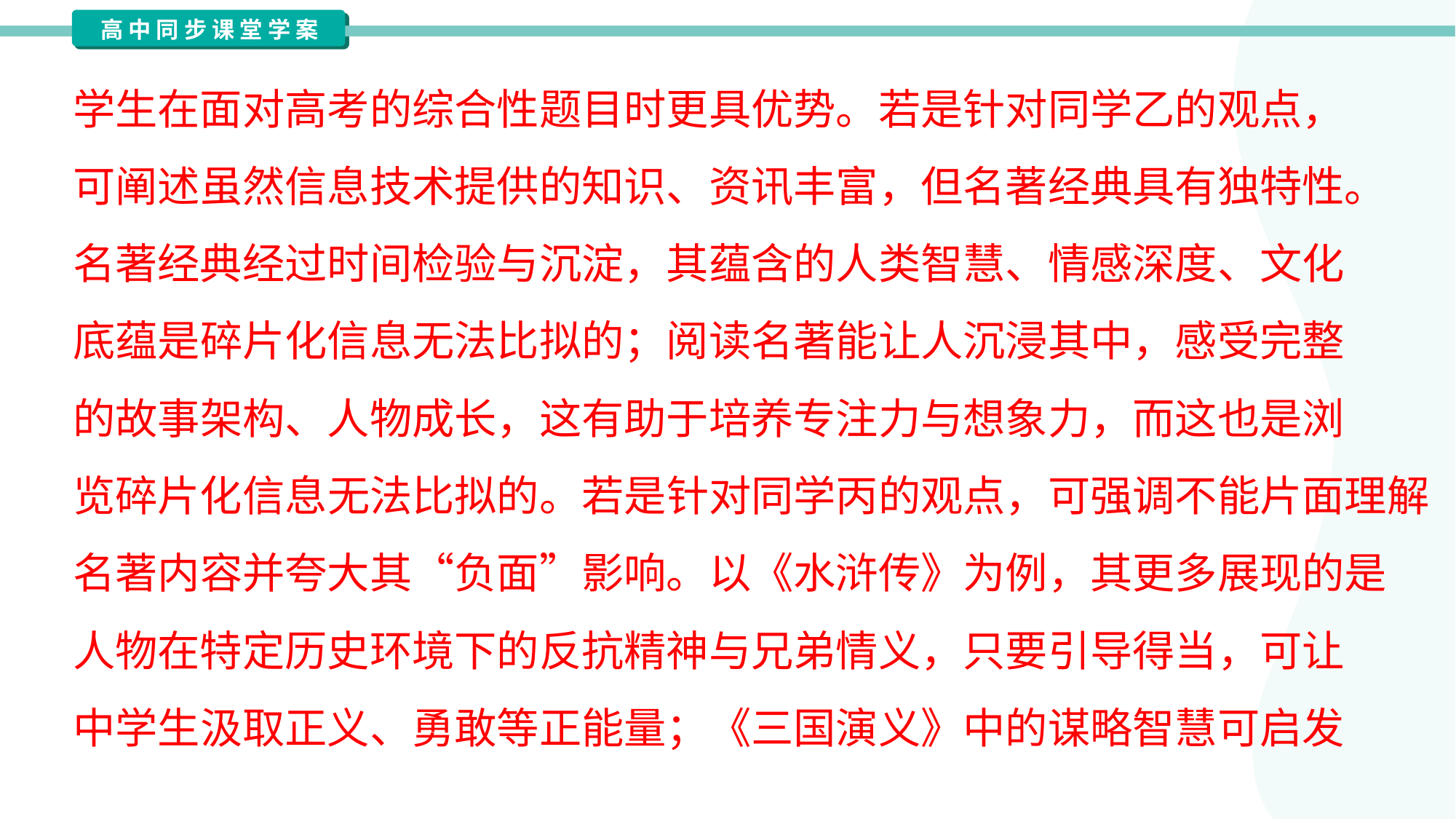

学生在面对高考的综合性题目时更具优势。若是针对同学乙的观点，
可阐述虽然信息技术提供的知识、资讯丰富，但名著经典具有独特性。
名著经典经过时间检验与沉淀，其蕴含的人类智慧、情感深度、文化
底蕴是碎片化信息无法比拟的；阅读名著能让人沉浸其中，感受完整
的故事架构、人物成长，这有助于培养专注力与想象力，而这也是浏
览碎片化信息无法比拟的。若是针对同学丙的观点，可强调不能片面理解
名著内容并夸大其“负面”影响。以《水浒传》为例，其更多展现的是
人物在特定历史环境下的反抗精神与兄弟情义，只要引导得当，可让
中学生汲取正义、勇敢等正能量；《三国演义》中的谋略智慧可启发